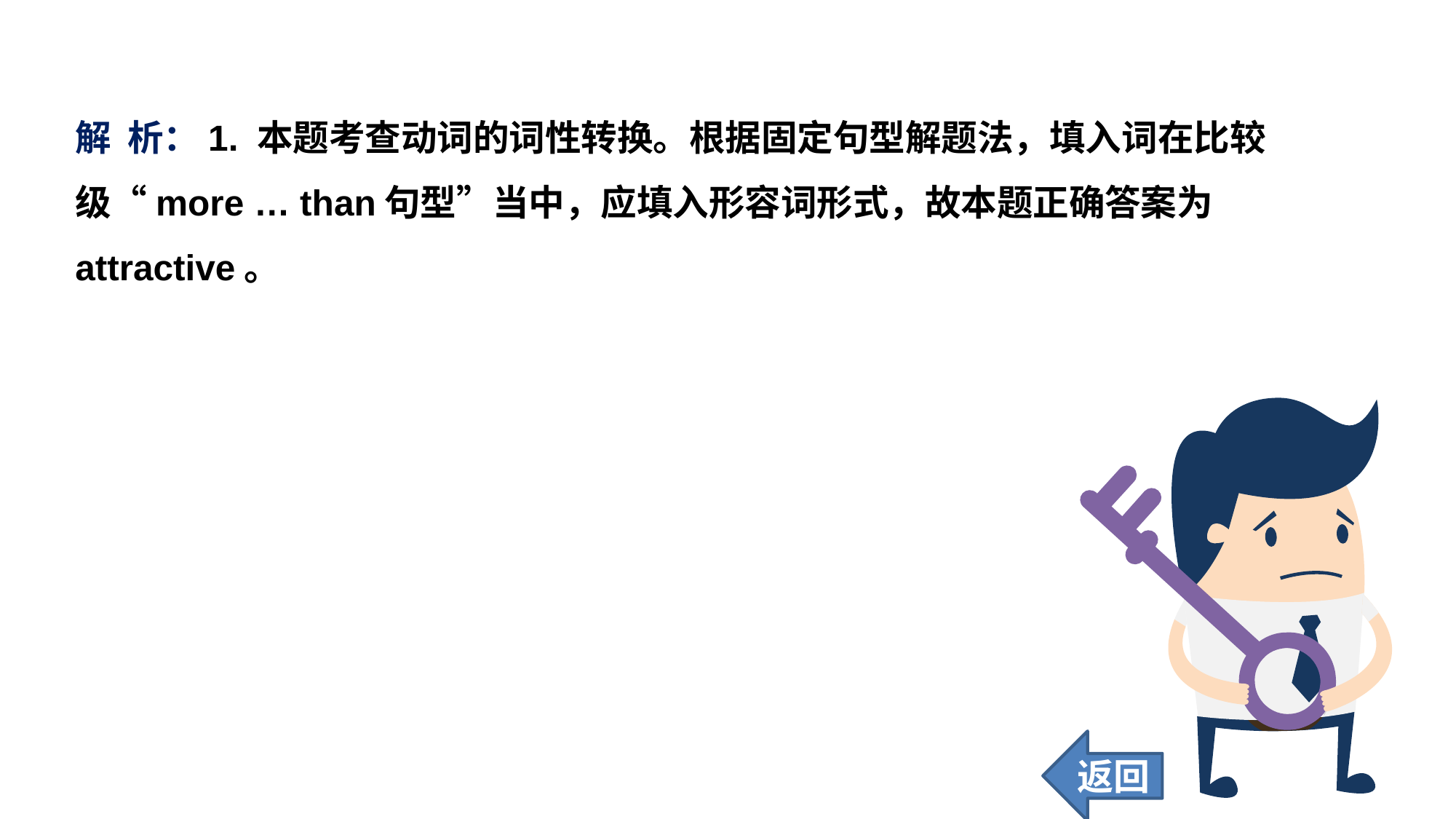

解  析：1. 本题考查动词的词性转换。根据固定句型解题法，填入词在比较级“more … than句型”当中，应填入形容词形式，故本题正确答案为attractive。

返回
183